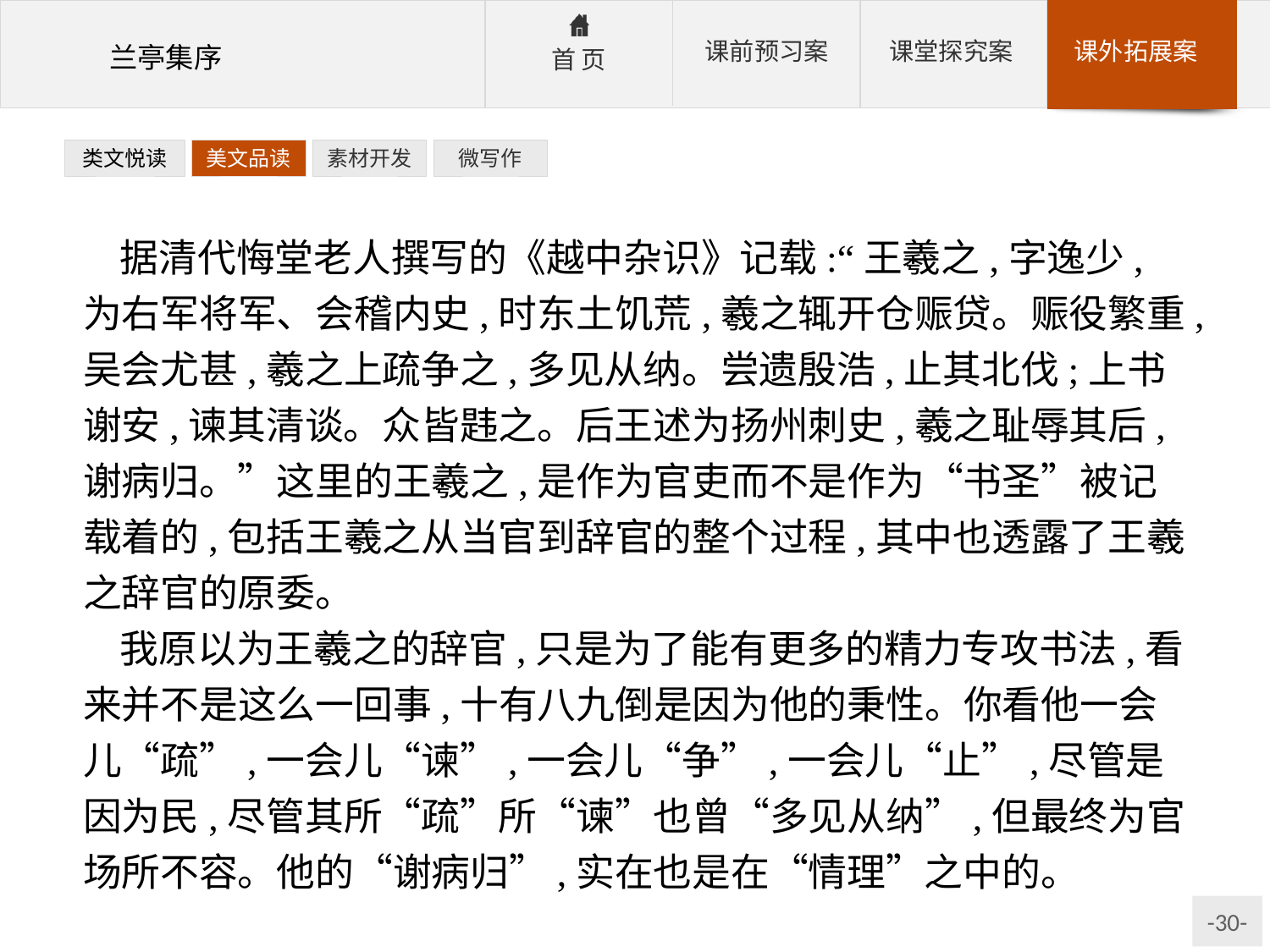

类文悦读
美文品读
素材开发
微写作
据清代悔堂老人撰写的《越中杂识》记载:“王羲之,字逸少,为右军将军、会稽内史,时东土饥荒,羲之辄开仓赈贷。赈役繁重,吴会尤甚,羲之上疏争之,多见从纳。尝遗殷浩,止其北伐;上书谢安,谏其清谈。众皆韪之。后王述为扬州刺史,羲之耻辱其后,谢病归。”这里的王羲之,是作为官吏而不是作为“书圣”被记载着的,包括王羲之从当官到辞官的整个过程,其中也透露了王羲之辞官的原委。
我原以为王羲之的辞官,只是为了能有更多的精力专攻书法,看来并不是这么一回事,十有八九倒是因为他的秉性。你看他一会儿“疏”,一会儿“谏”,一会儿“争”,一会儿“止”,尽管是因为民,尽管其所“疏”所“谏”也曾“多见从纳”,但最终为官场所不容。他的“谢病归”,实在也是在“情理”之中的。